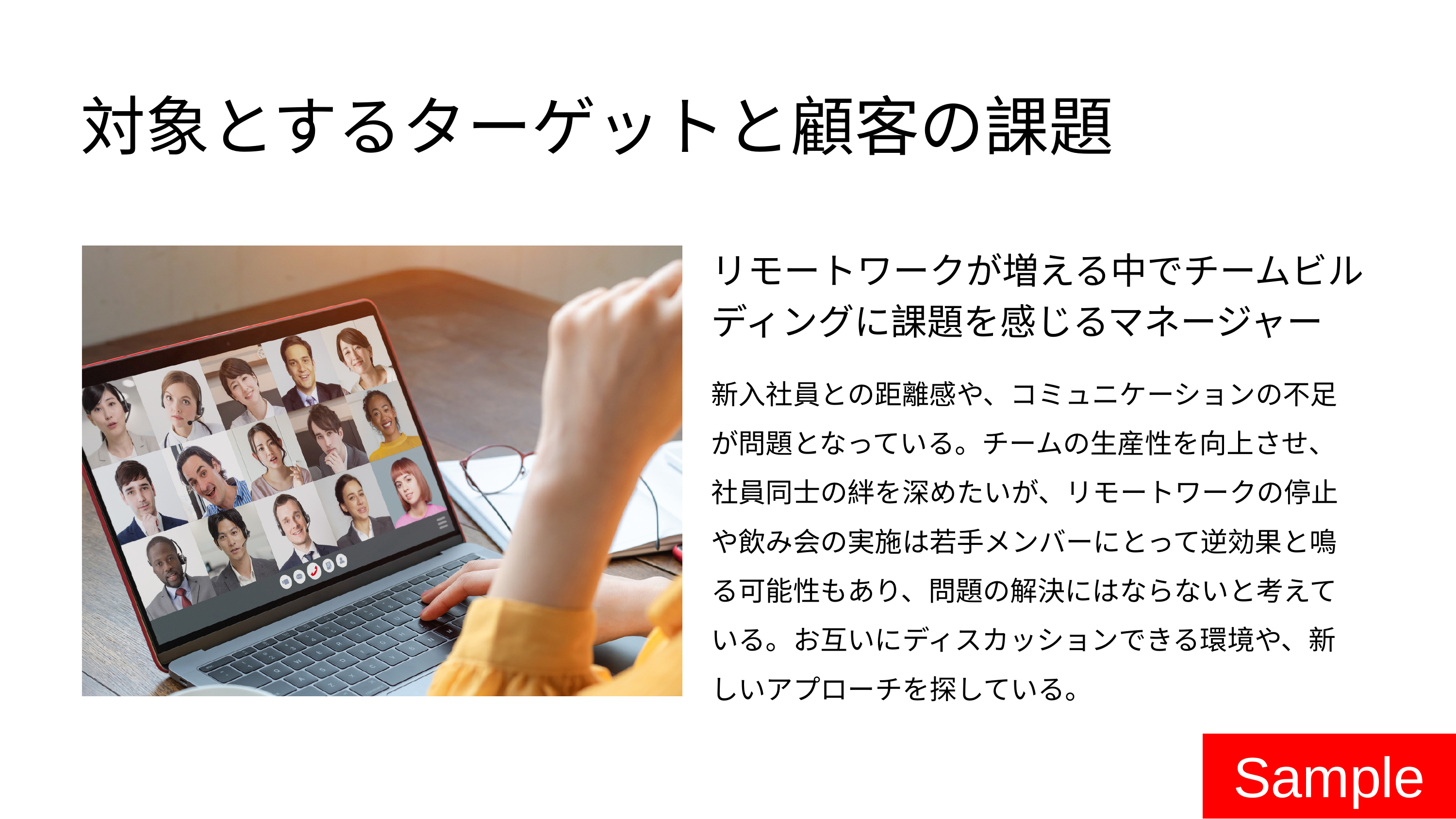

対象とするターゲットと顧客の課題
リモートワークが増える中でチームビルディングに課題を感じるマネージャー

新入社員との距離感や、コミュニケーションの不足が問題となっている。チームの生産性を向上させ、社員同士の絆を深めたいが、リモートワークの停止や飲み会の実施は若手メンバーにとって逆効果と鳴る可能性もあり、問題の解決にはならないと考えている。お互いにディスカッションできる環境や、新しいアプローチを探している。

Sample